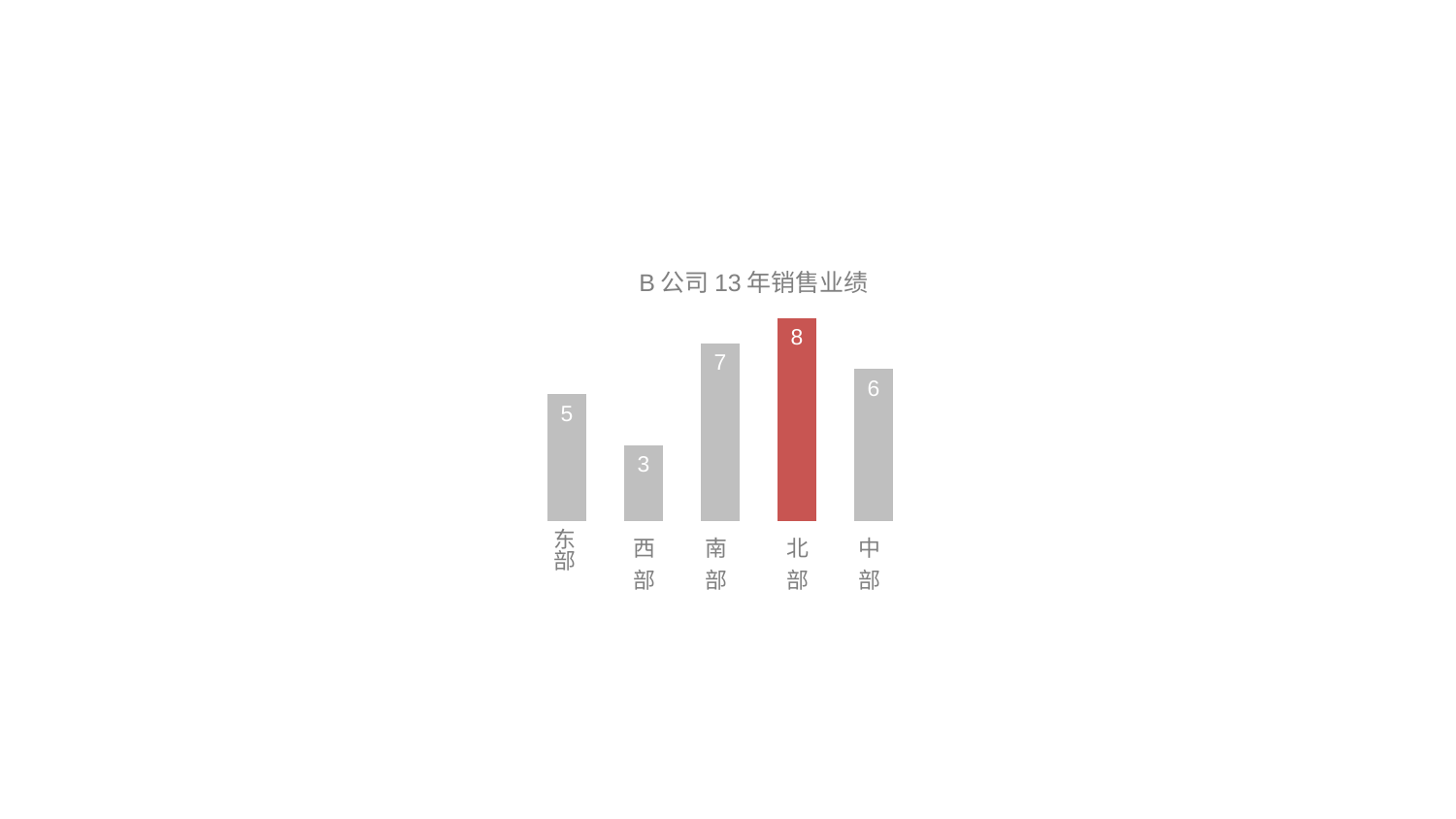

### Chart: B公司13年销售业绩

| Category | 东部 | 西部 | 北部 | 南部 | 中部 |
|---|---|---|---|---|---|
| 第一季度 | 5.0 | 3.0 | 7.0 | 8.0 | 6.0 |